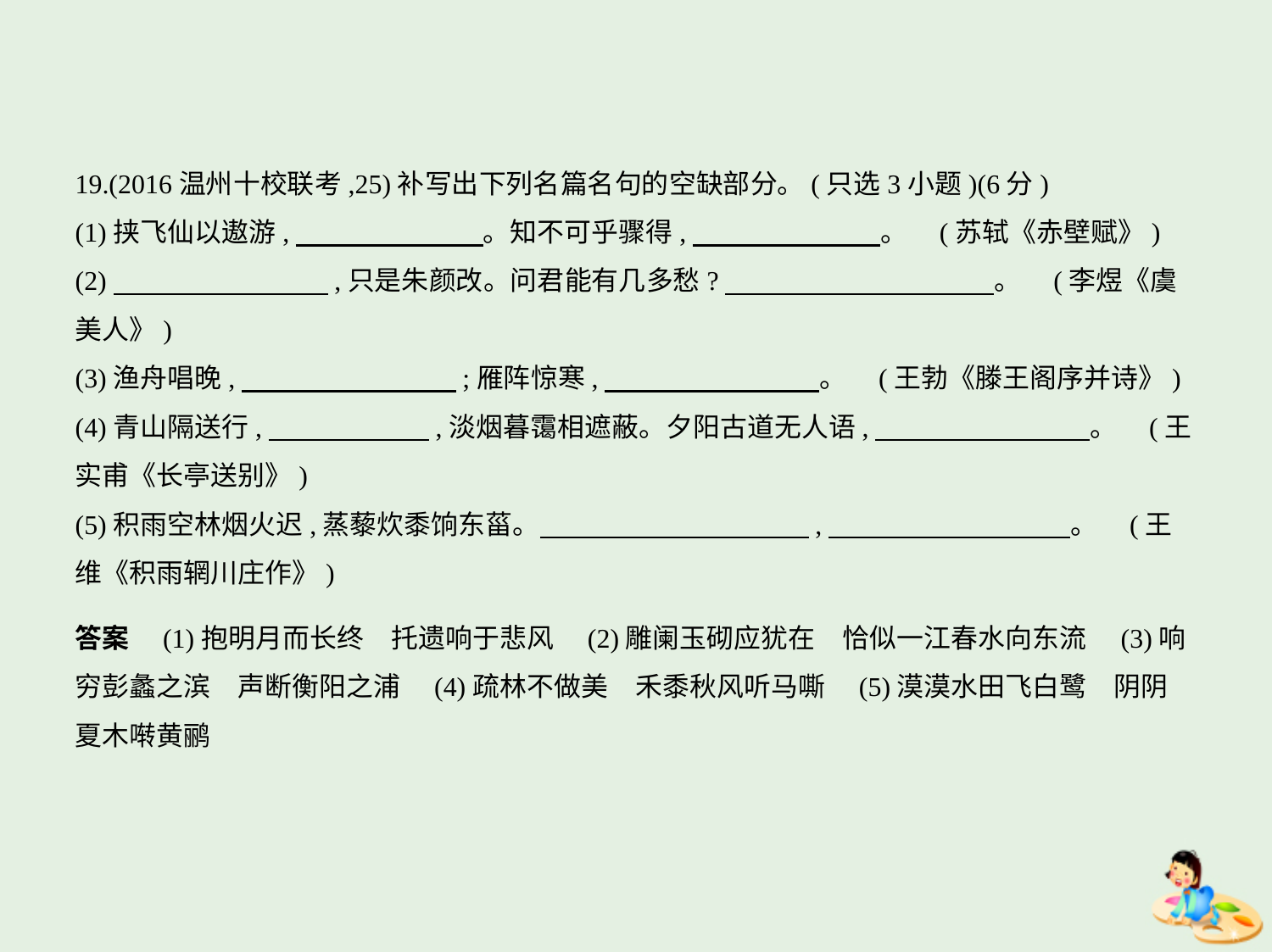

19.(2016温州十校联考,25)补写出下列名篇名句的空缺部分。(只选3小题)(6分)
(1)挟飞仙以遨游,　　　　　　    。知不可乎骤得,　　　　　　    。 (苏轼《赤壁赋》)
(2)　　　　　　　    ,只是朱颜改。问君能有几多愁?　　　　　　　　　    。 (李煜《虞
美人》)
(3)渔舟唱晚,　　　　　　　    ;雁阵惊寒,　　　　　　　    。 (王勃《滕王阁序并诗》)
(4)青山隔送行,　　　　　    ,淡烟暮霭相遮蔽。夕阳古道无人语,　　　　　　　    。 (王
实甫《长亭送别》)
(5)积雨空林烟火迟,蒸藜炊黍饷东菑。　　　　　　　　　    ,　　　　　　　　    。 (王
维《积雨辋川庄作》)
答案　(1)抱明月而长终　托遗响于悲风　(2)雕阑玉砌应犹在　恰似一江春水向东流　(3)响
穷彭蠡之滨　声断衡阳之浦　(4)疏林不做美　禾黍秋风听马嘶　(5)漠漠水田飞白鹭　阴阴
夏木啭黄鹂